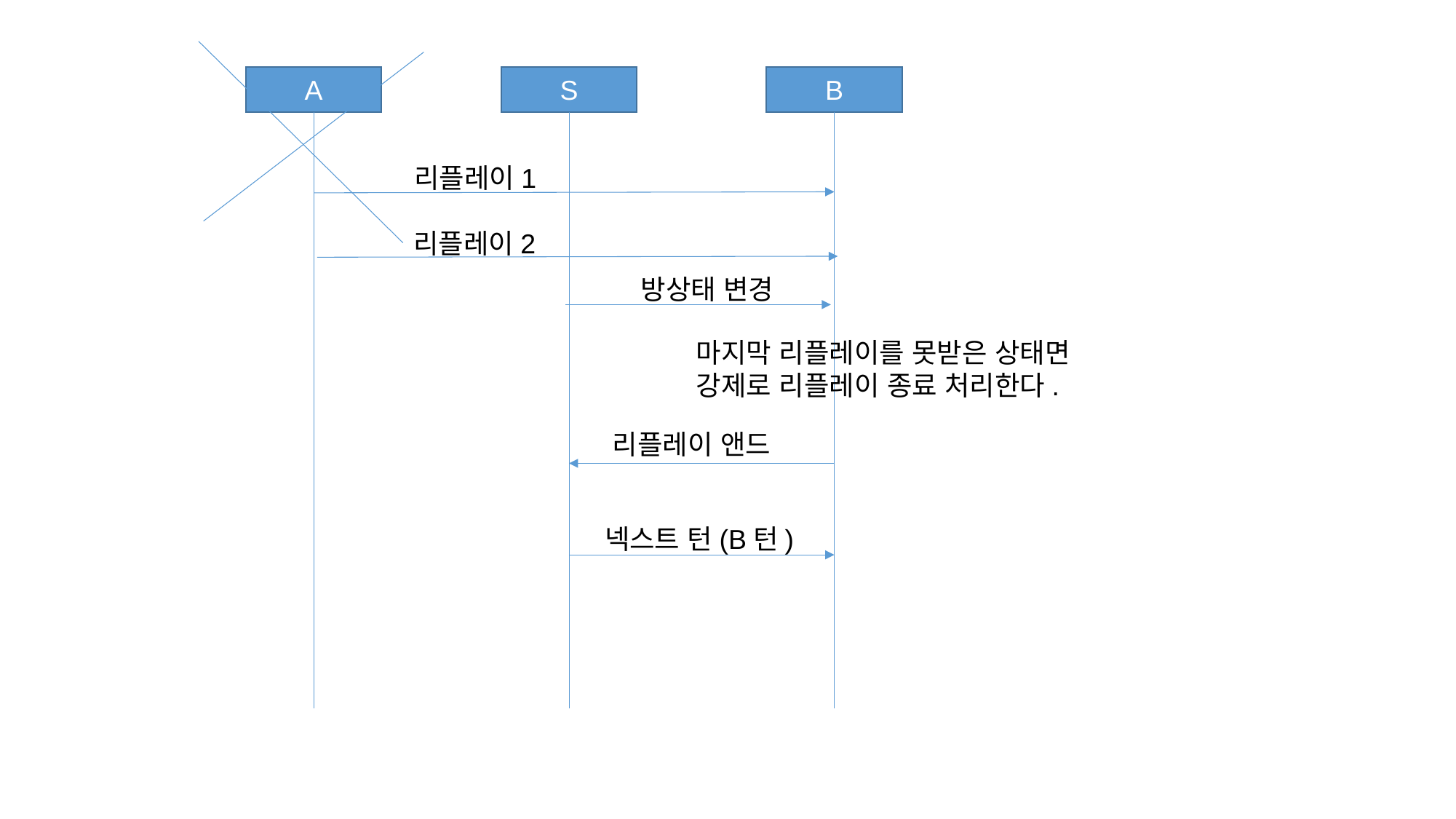

S
B
A
리플레이1
리플레이2
방상태 변경
마지막 리플레이를 못받은 상태면
강제로 리플레이 종료 처리한다.
리플레이 앤드
넥스트 턴(B턴)